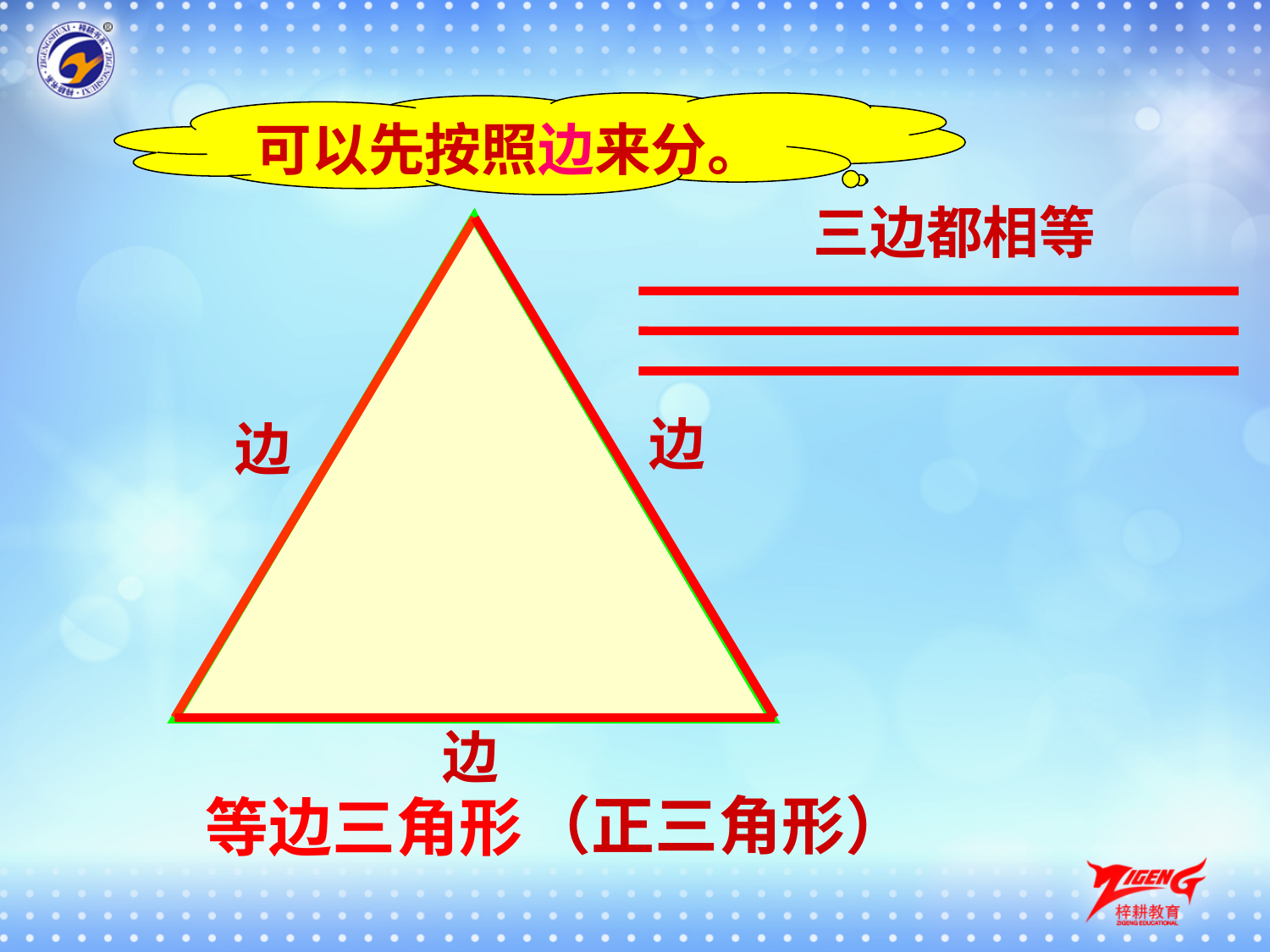

可以先按照边来分。
三边都相等

边
边
边

（正三角形）
等边三角形